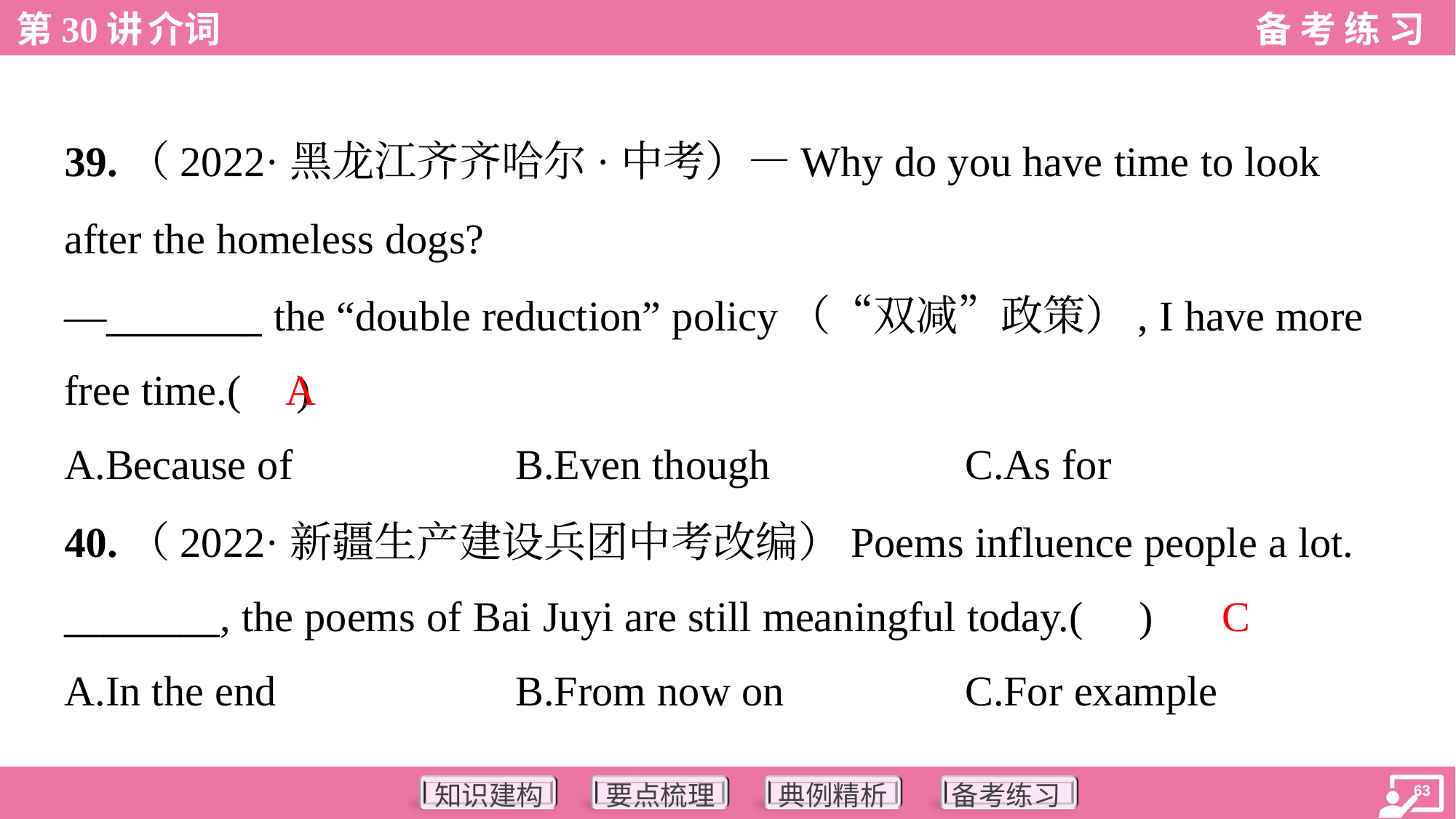

39.（2022·黑龙江齐齐哈尔·中考）—Why do you have time to look
after the homeless dogs?
—________ the “double reduction” policy（“双减”政策）, I have more
free time.(     )
A
A.Because of	B.Even though	C.As for
40.（2022·新疆生产建设兵团中考改编）Poems influence people a lot.
________, the poems of Bai Juyi are still meaningful today.(     )
C
A.In the end	B.From now on	C.For example